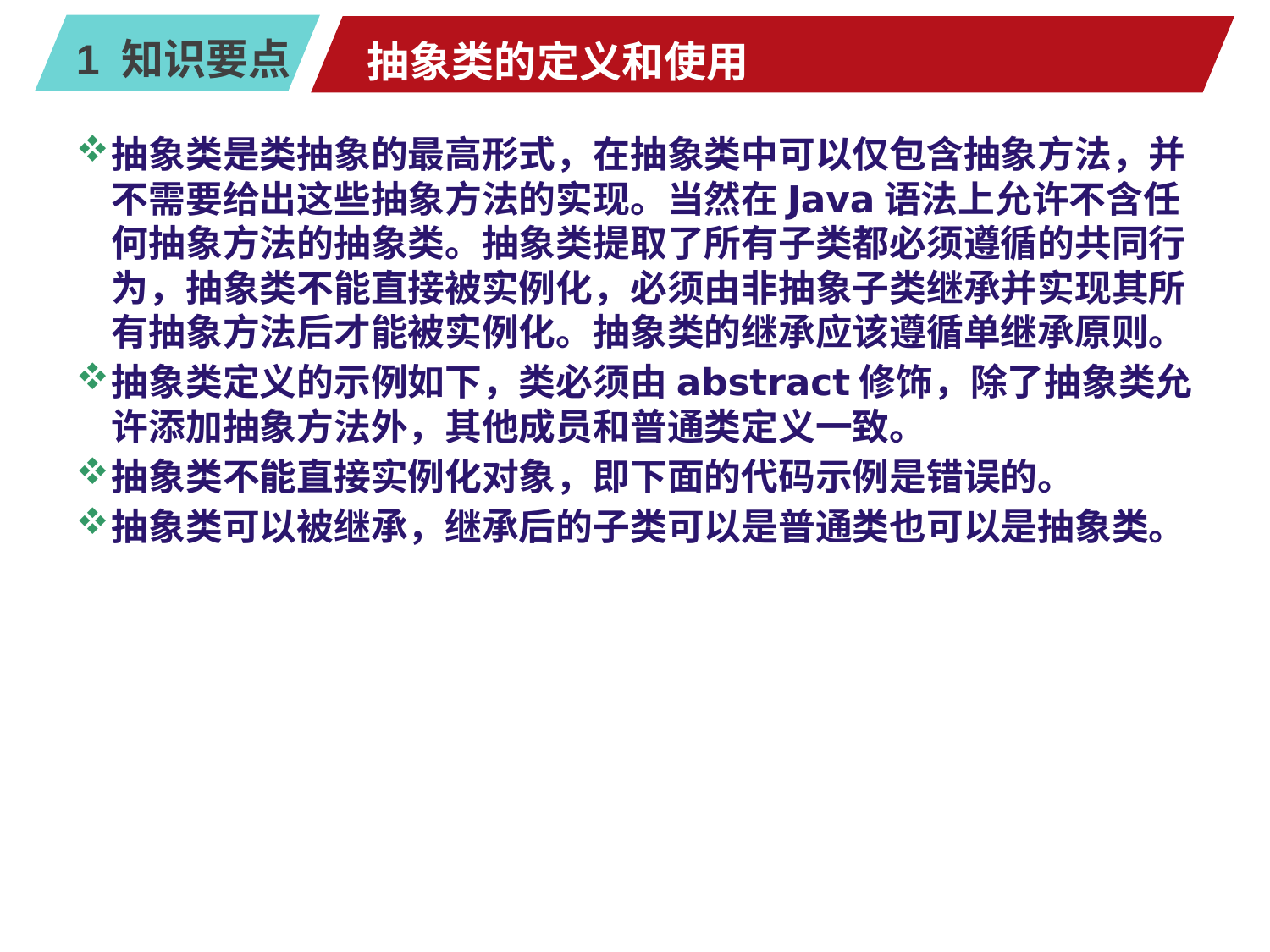

# 抽象类的定义和使用
抽象类是类抽象的最高形式，在抽象类中可以仅包含抽象方法，并不需要给出这些抽象方法的实现。当然在Java语法上允许不含任何抽象方法的抽象类。抽象类提取了所有子类都必须遵循的共同行为，抽象类不能直接被实例化，必须由非抽象子类继承并实现其所有抽象方法后才能被实例化。抽象类的继承应该遵循单继承原则。
抽象类定义的示例如下，类必须由abstract修饰，除了抽象类允许添加抽象方法外，其他成员和普通类定义一致。
抽象类不能直接实例化对象，即下面的代码示例是错误的。
抽象类可以被继承，继承后的子类可以是普通类也可以是抽象类。